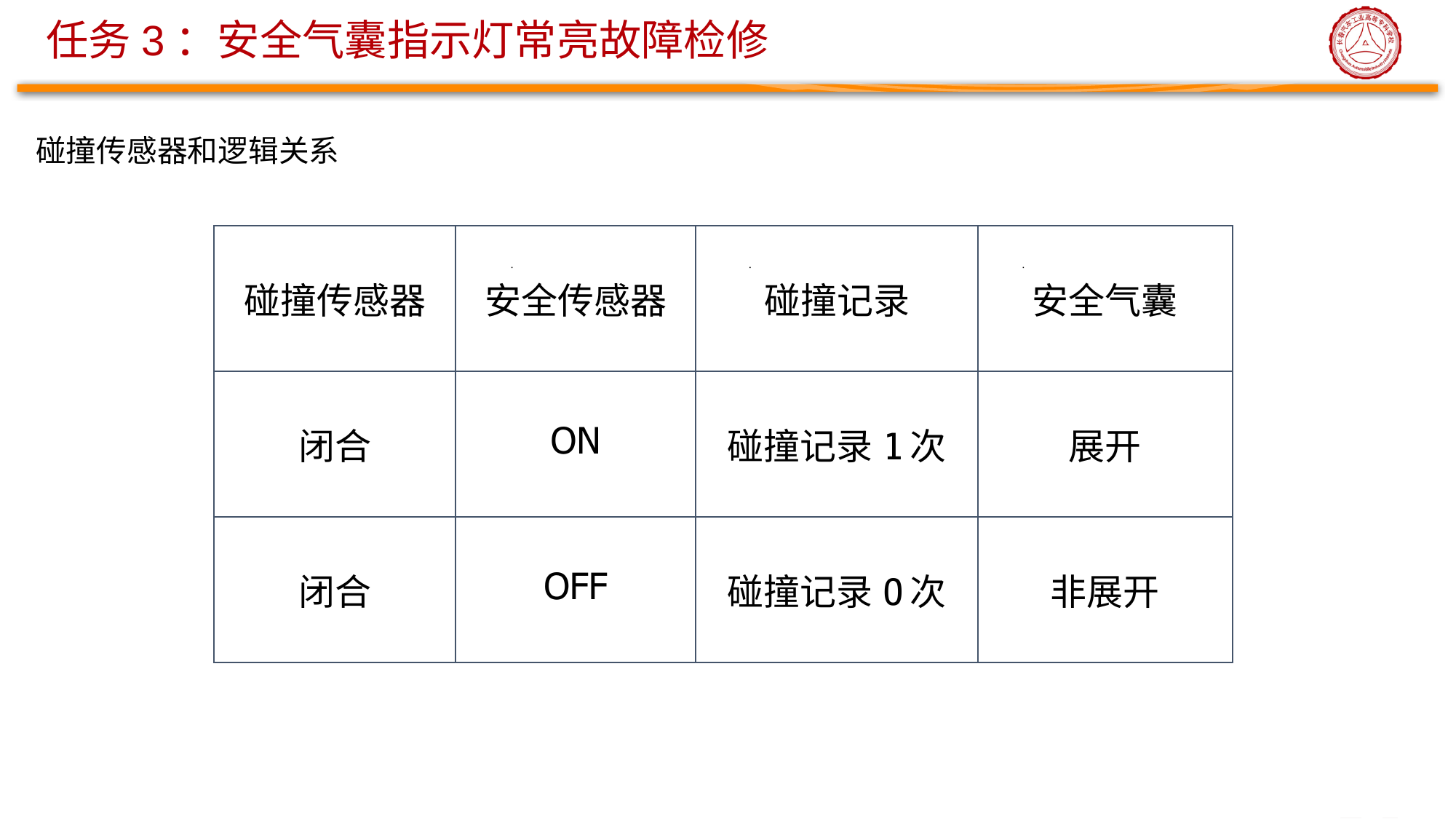

任务3：安全气囊指示灯常亮故障检修

碰撞传感器和逻辑关系

| 碰撞传感器 | 安全传感器 | 碰撞记录 | 安全气囊 |
| --- | --- | --- | --- |
| 闭合 | ON | 碰撞记录1次 | 展开 |
| 闭合 | OFF | 碰撞记录0次 | 非展开 |